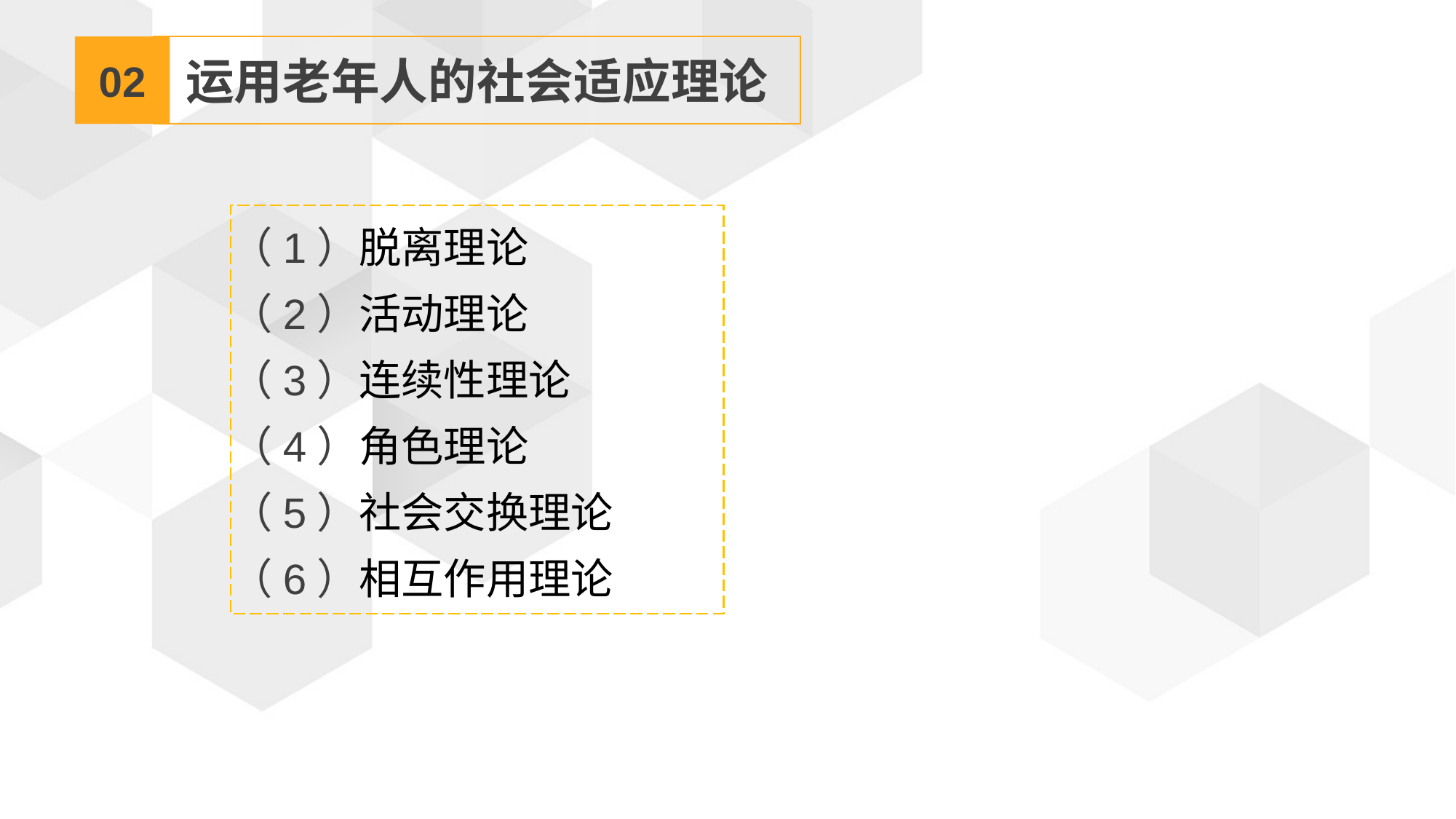

02
运用老年人的社会适应理论
（1）脱离理论
（2）活动理论
（3）连续性理论
（4）角色理论
（5）社会交换理论
（6）相互作用理论